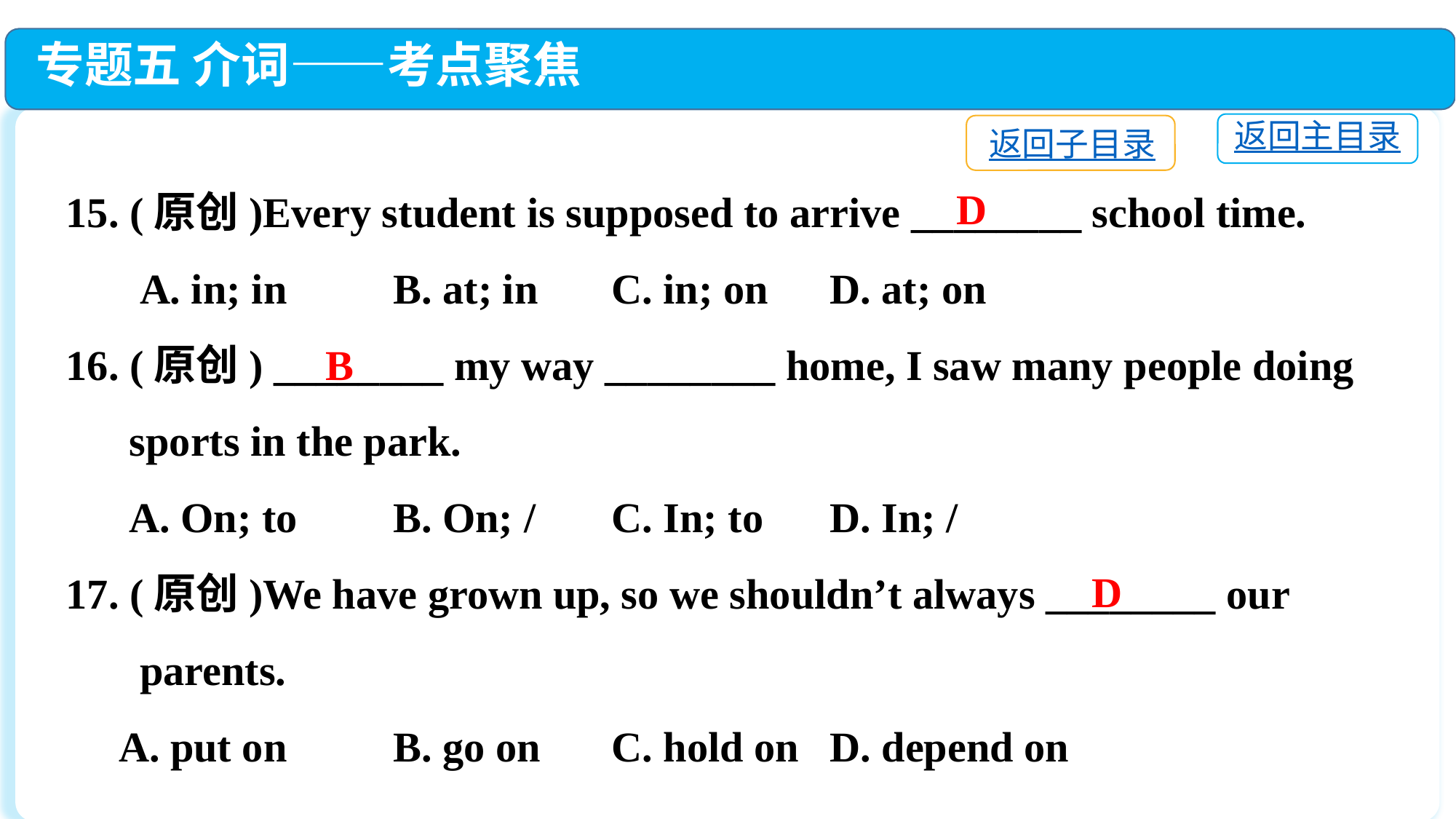

专题五 介词——考点聚焦

返回主目录

返回子目录
15. (原创)Every student is supposed to arrive ________ school time.
       A. in; in	B. at; in	C. in; on　	D. at; on
16. (原创) ________ my way ________ home, I saw many people doing
      sports in the park.
      A. On; to	B. On; /	C. In; to	D. In; /
17. (原创)We have grown up, so we shouldn’t always ________ our
       parents.
     A. put on	B. go on	C. hold on	D. depend on
D
B
D